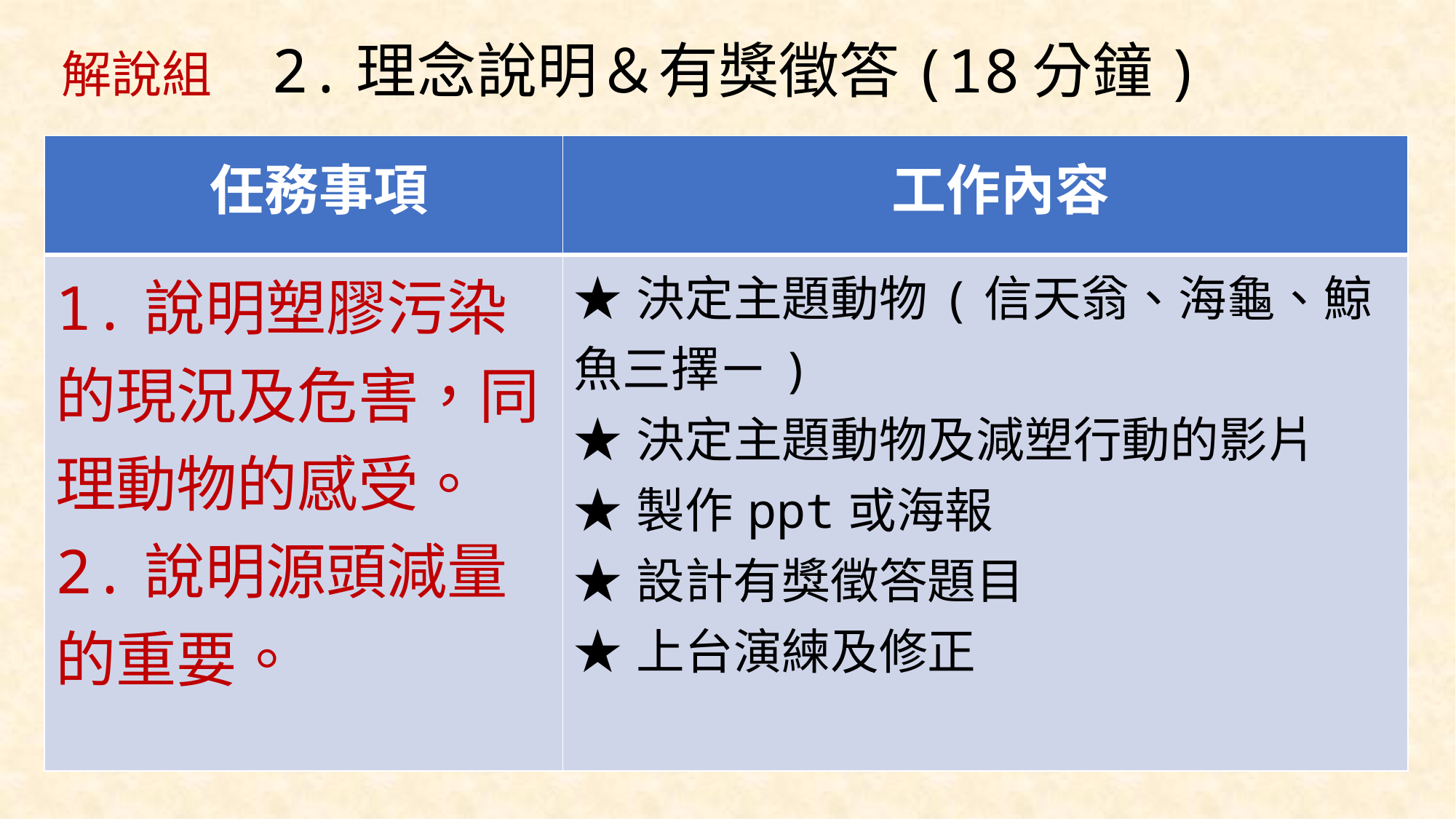

# 解說組     2.理念說明＆有獎徵答(18分鐘)
| 任務事項 | 工作內容 |
| --- | --- |
| 1.說明塑膠污染的現況及危害，同理動物的感受。 2.說明源頭減量的重要。 | ★決定主題動物(信天翁、海龜、鯨魚三擇ㄧ) ★決定主題動物及減塑行動的影片 ★製作ppt或海報 ★設計有獎徵答題目 ★上台演練及修正 |